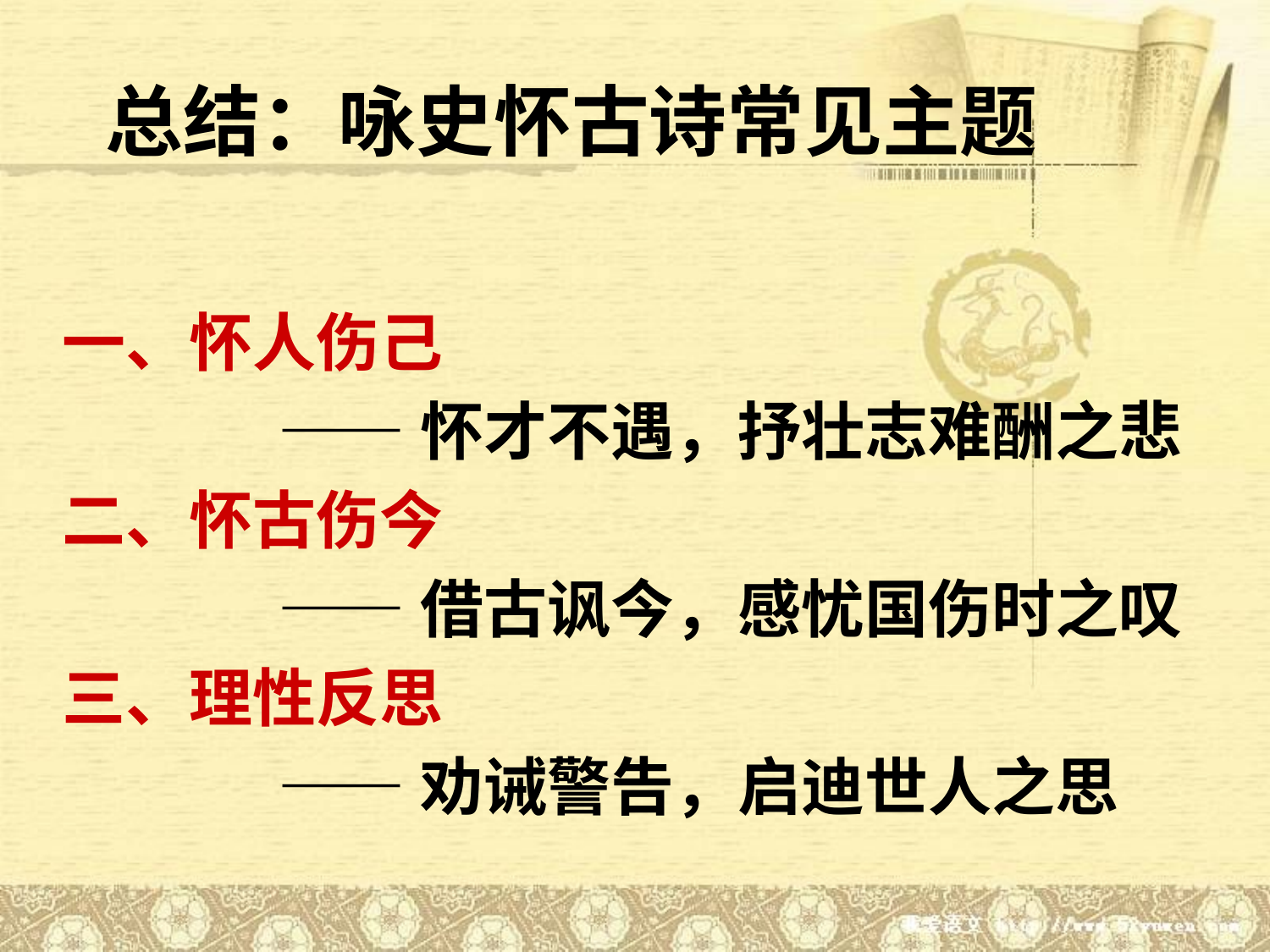

总结：咏史怀古诗常见主题
一、怀人伤己
               ——怀才不遇，抒壮志难酬之悲
二、怀古伤今
               ——借古讽今，感忧国伤时之叹
三、理性反思
               ——劝诫警告，启迪世人之思